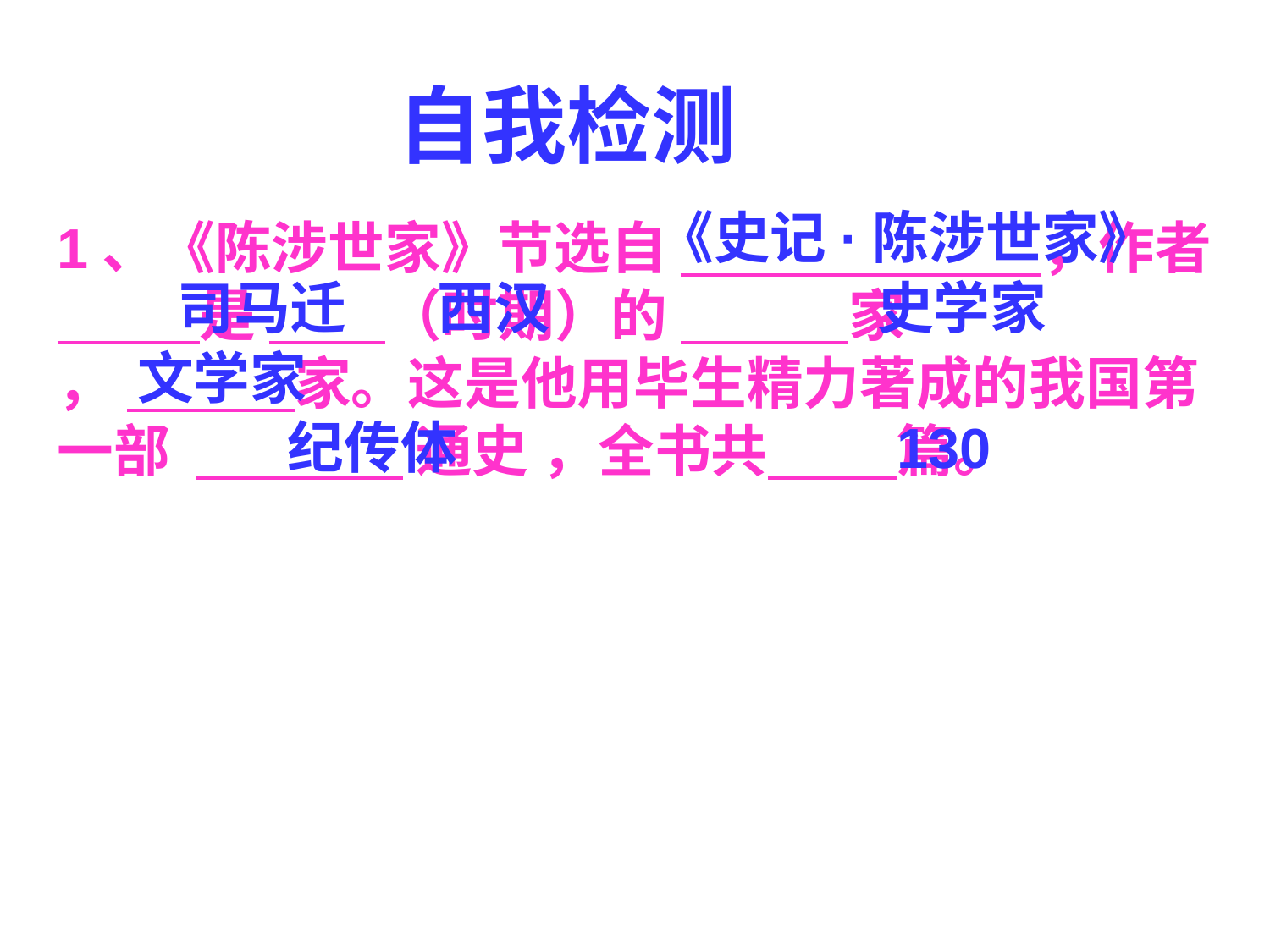

自我检测
《史记·陈涉世家》
1、《陈涉世家》节选自                             ，作者            是          （时期）的              家
，              家。这是他用毕生精力著成的我国第一部                   通史 ，全书共          篇。
司马迁
西汉
史学家
文学家
纪传体
130